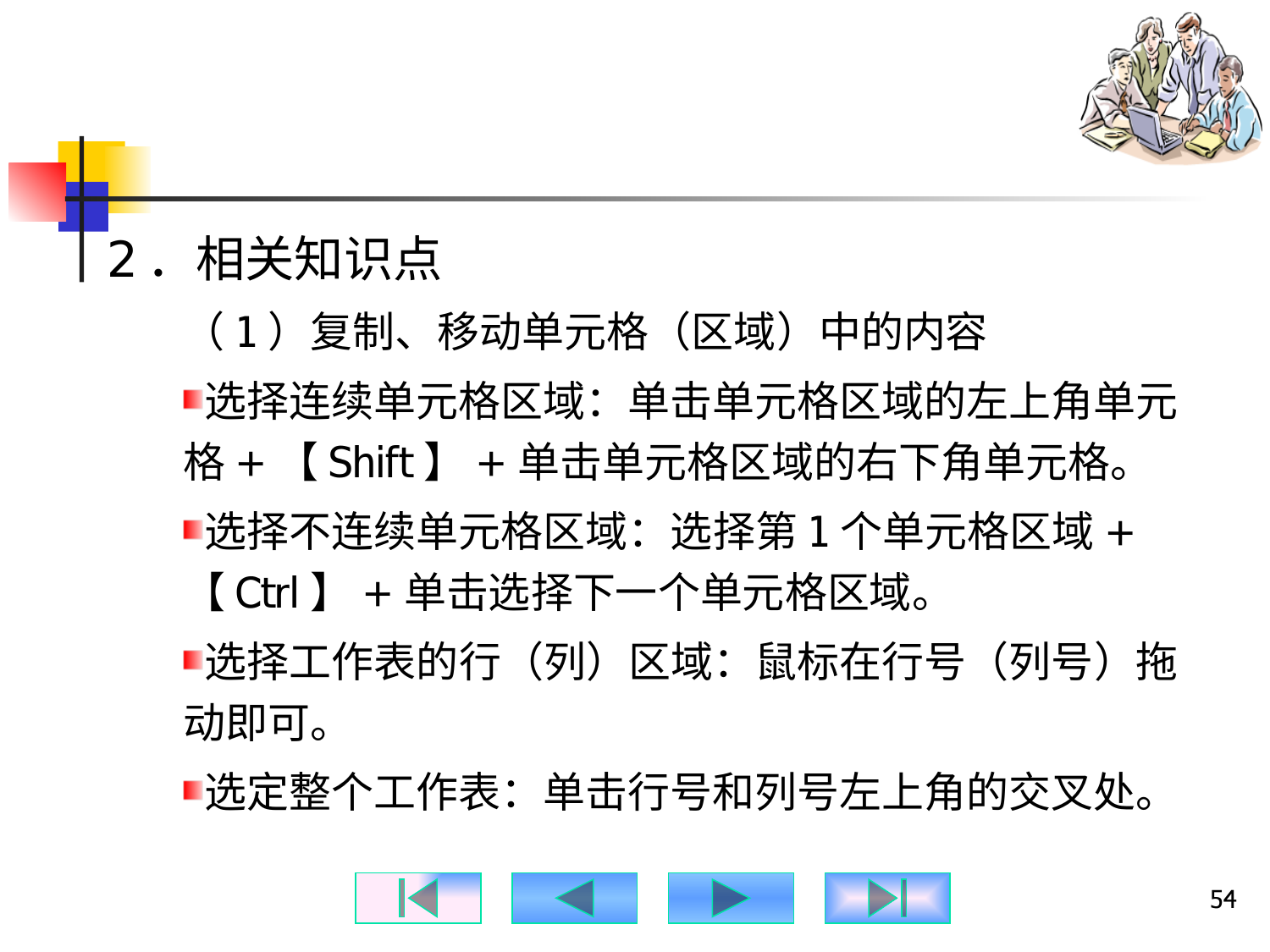

#
2．相关知识点
（1）复制、移动单元格（区域）中的内容
选择连续单元格区域：单击单元格区域的左上角单元格+【Shift】+单击单元格区域的右下角单元格。
选择不连续单元格区域：选择第1个单元格区域+【Ctrl】+单击选择下一个单元格区域。
选择工作表的行（列）区域：鼠标在行号（列号）拖动即可。
选定整个工作表：单击行号和列号左上角的交叉处。

54